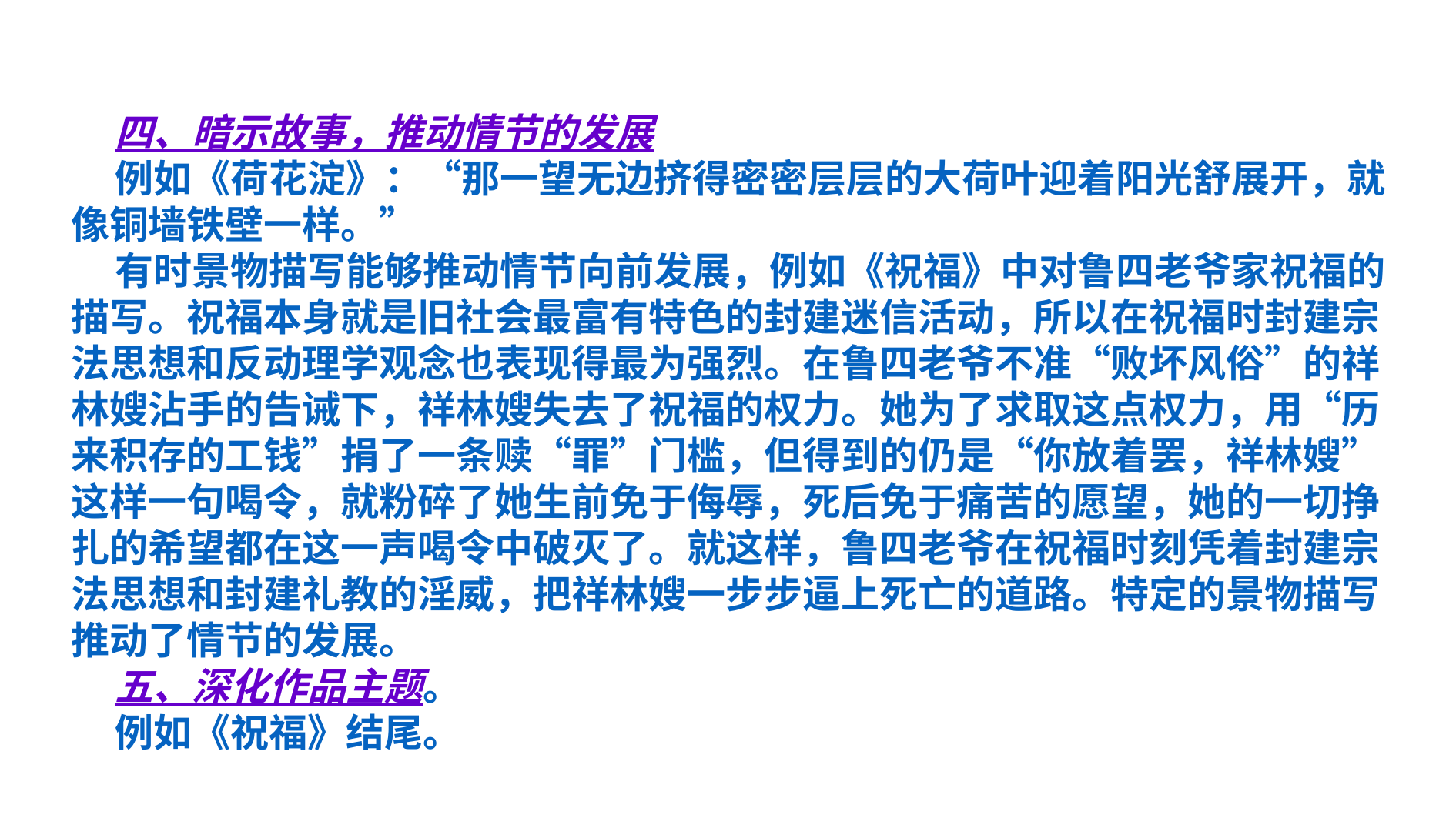

四、暗示故事，推动情节的发展
    例如《荷花淀》：“那一望无边挤得密密层层的大荷叶迎着阳光舒展开，就像铜墙铁壁一样。”
    有时景物描写能够推动情节向前发展，例如《祝福》中对鲁四老爷家祝福的描写。祝福本身就是旧社会最富有特色的封建迷信活动，所以在祝福时封建宗法思想和反动理学观念也表现得最为强烈。在鲁四老爷不准“败坏风俗”的祥林嫂沾手的告诫下，祥林嫂失去了祝福的权力。她为了求取这点权力，用“历来积存的工钱”捐了一条赎“罪”门槛，但得到的仍是“你放着罢，祥林嫂”这样一句喝令，就粉碎了她生前免于侮辱，死后免于痛苦的愿望，她的一切挣扎的希望都在这一声喝令中破灭了。就这样，鲁四老爷在祝福时刻凭着封建宗法思想和封建礼教的淫威，把祥林嫂一步步逼上死亡的道路。特定的景物描写推动了情节的发展。
    五、深化作品主题。
    例如《祝福》结尾。